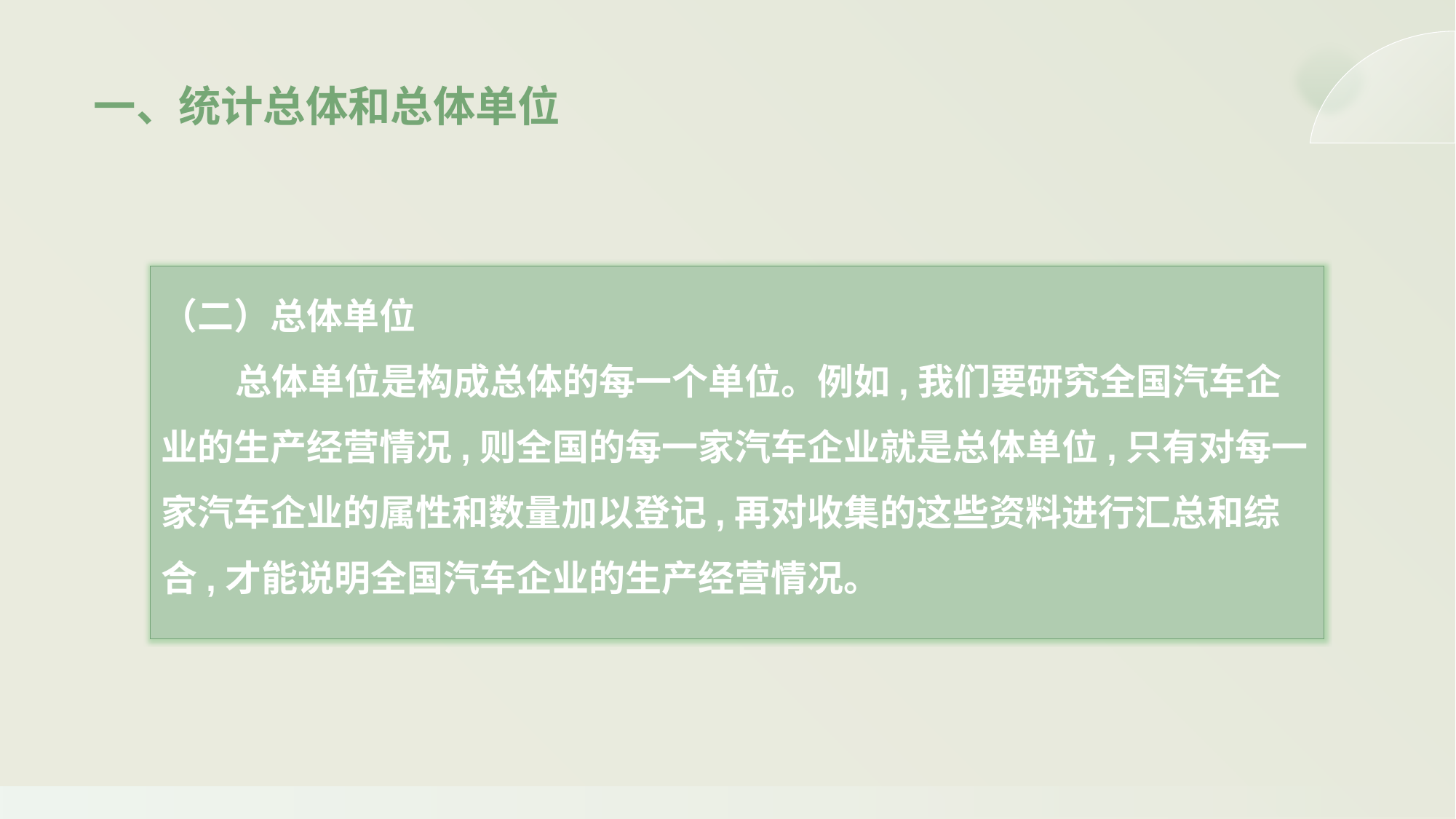

一、统计总体和总体单位

（二）总体单位
        总体单位是构成总体的每一个单位。例如,我们要研究全国汽车企业的生产经营情况,则全国的每一家汽车企业就是总体单位,只有对每一家汽车企业的属性和数量加以登记,再对收集的这些资料进行汇总和综合,才能说明全国汽车企业的生产经营情况。